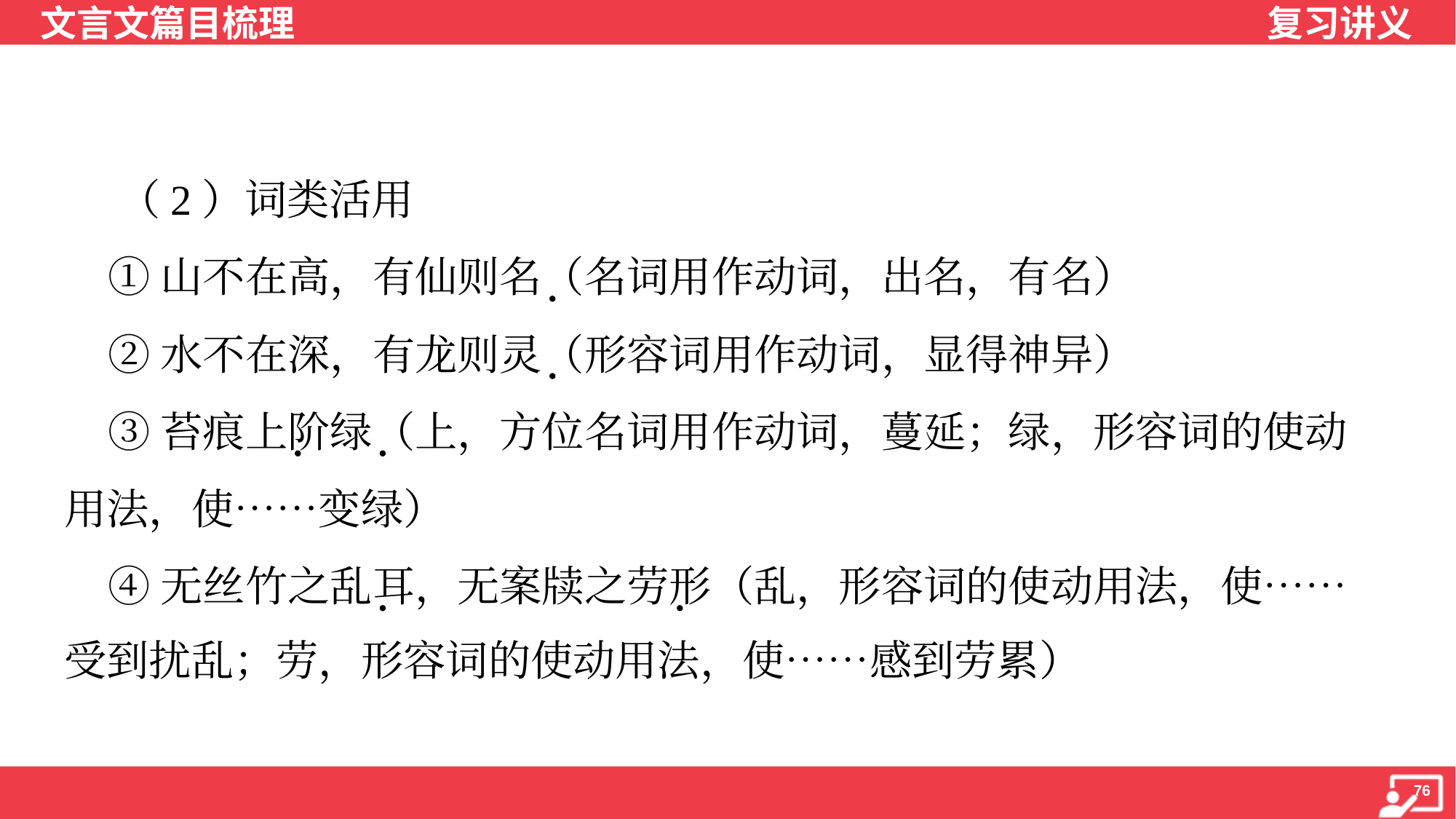

（2）词类活用
    ①山不在高，有仙则名（名词用作动词，出名，有名）
    ②水不在深，有龙则灵（形容词用作动词，显得神异）
    ③苔痕上阶绿（上，方位名词用作动词，蔓延；绿，形容词的使动
用法，使……变绿）
    ④无丝竹之乱耳，无案牍之劳形（乱，形容词的使动用法，使……
受到扰乱；劳，形容词的使动用法，使……感到劳累）